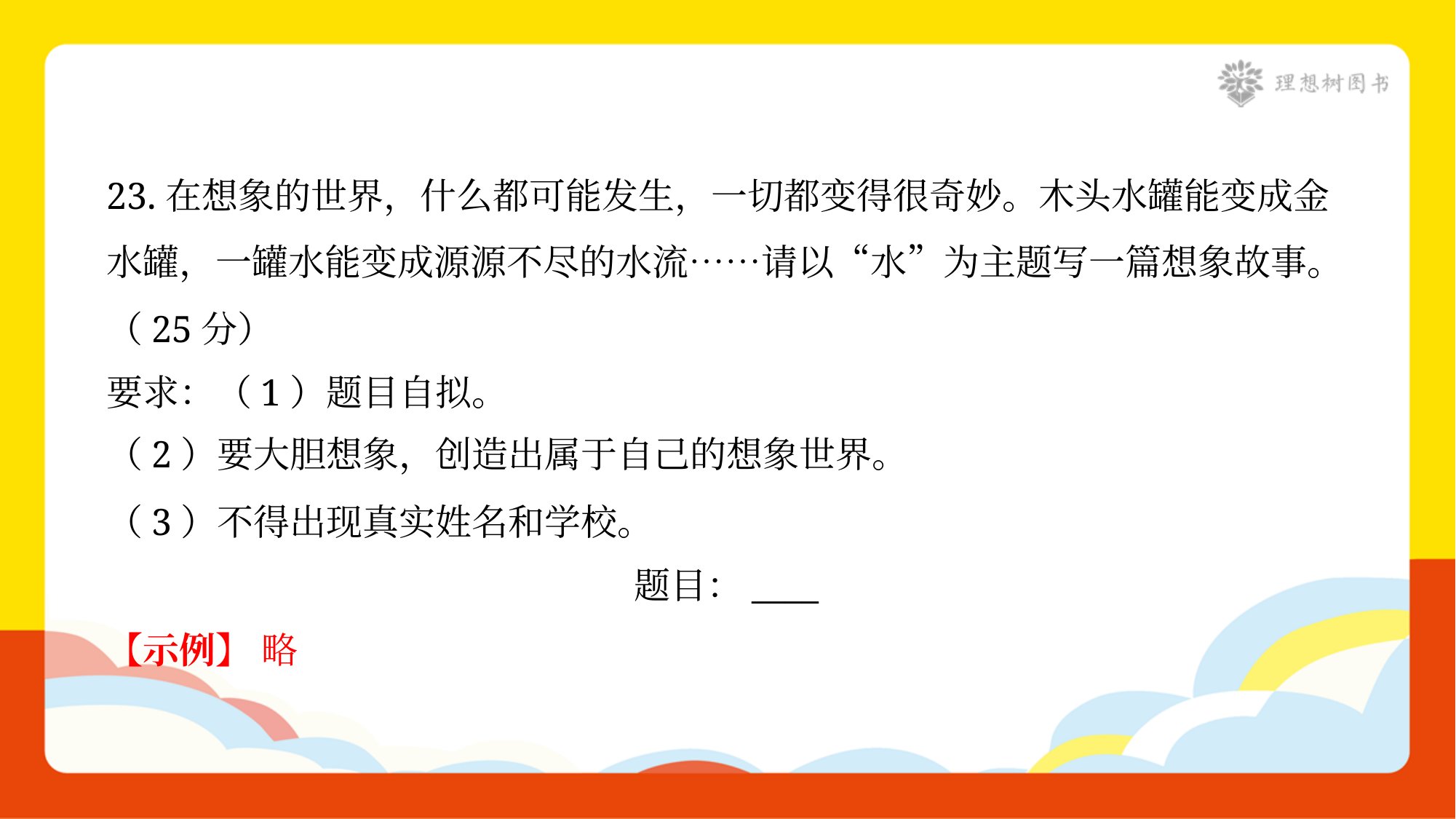

23.在想象的世界，什么都可能发生，一切都变得很奇妙。木头水罐能变成金
水罐，一罐水能变成源源不尽的水流……请以“水”为主题写一篇想象故事。
（25分）
要求：（1）题目自拟。
（2）要大胆想象，创造出属于自己的想象世界。
（3）不得出现真实姓名和学校。
题目：____
【示例】 略